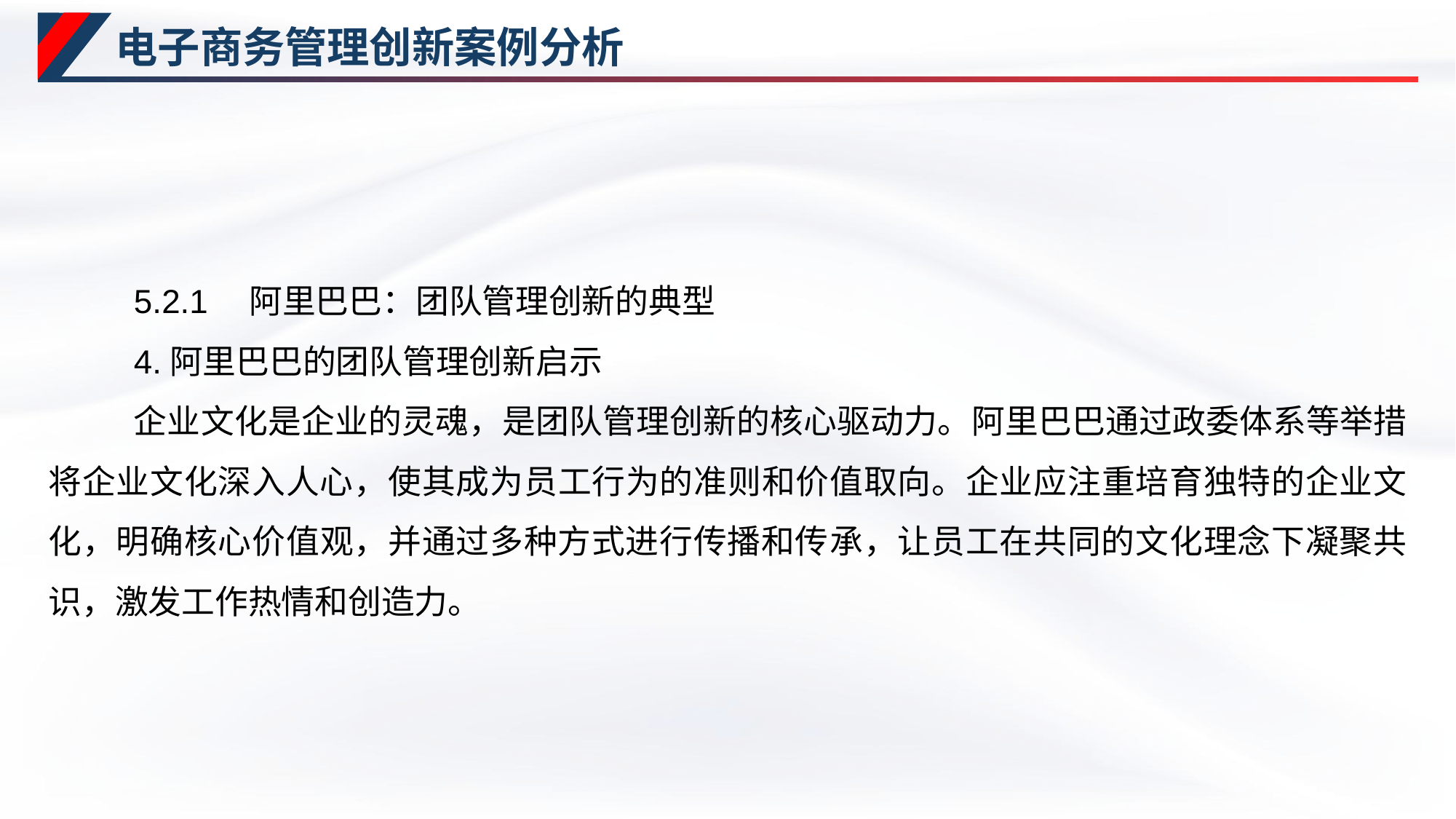

# 电子商务管理创新案例分析
5.2.1　阿里巴巴：团队管理创新的典型
4.阿里巴巴的团队管理创新启示
企业文化是企业的灵魂，是团队管理创新的核心驱动力。阿里巴巴通过政委体系等举措将企业文化深入人心，使其成为员工行为的准则和价值取向。企业应注重培育独特的企业文化，明确核心价值观，并通过多种方式进行传播和传承，让员工在共同的文化理念下凝聚共识，激发工作热情和创造力。